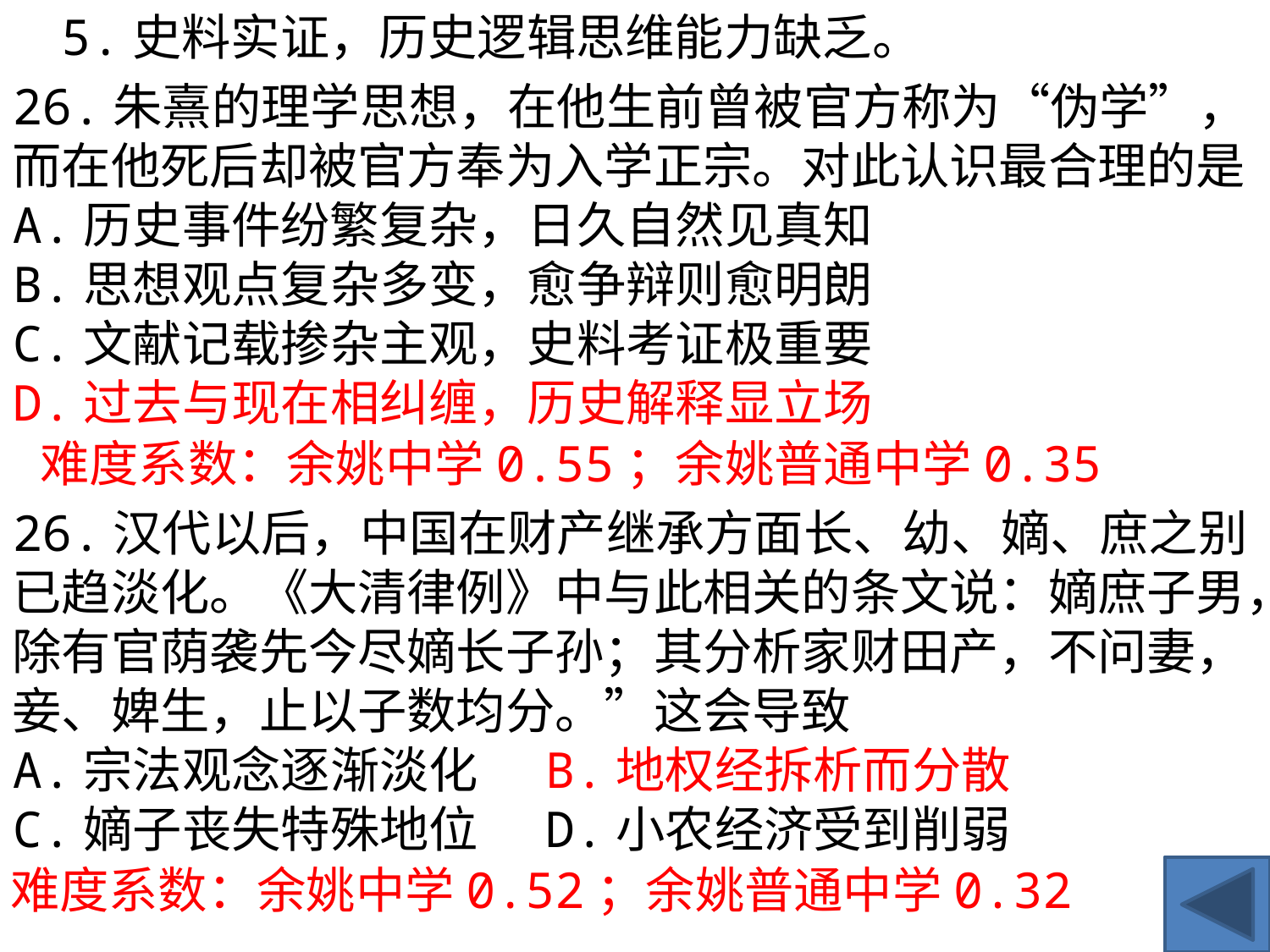

5.史料实证，历史逻辑思维能力缺乏。
26.朱熹的理学思想，在他生前曾被官方称为“伪学”，而在他死后却被官方奉为入学正宗。对此认识最合理的是 A.历史事件纷繁复杂，日久自然见真知
B.思想观点复杂多变，愈争辩则愈明朗
C.文献记载掺杂主观，史料考证极重要
D.过去与现在相纠缠，历史解释显立场

难度系数：余姚中学0.55；余姚普通中学0.35
26.汉代以后，中国在财产继承方面长、幼、嫡、庶之别已趋淡化。《大清律例》中与此相关的条文说：嫡庶子男，除有官荫袭先今尽嫡长子孙；其分析家财田产，不问妻，妾、婢生，止以子数均分。”这会导致
A.宗法观念逐渐淡化     B.地权经拆析而分散
C.嫡子丧失特殊地位     D.小农经济受到削弱

难度系数：余姚中学0.52；余姚普通中学0.32